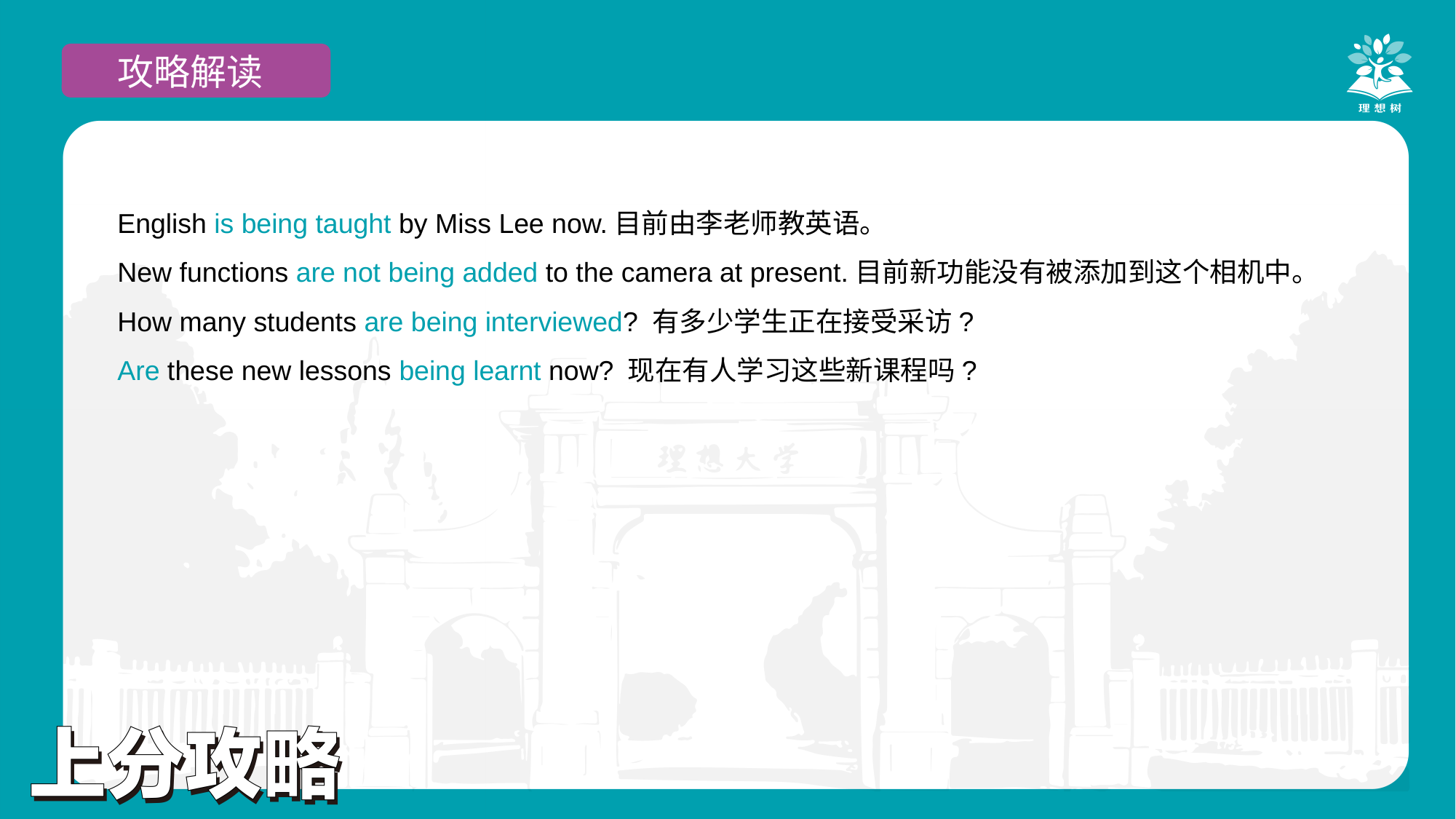

攻略解读
English is being taught by Miss Lee now.目前由李老师教英语。
New functions are not being added to the camera at present.目前新功能没有被添加到这个相机中。
How many students are being interviewed? 有多少学生正在接受采访?
Are these new lessons being learnt now? 现在有人学习这些新课程吗?